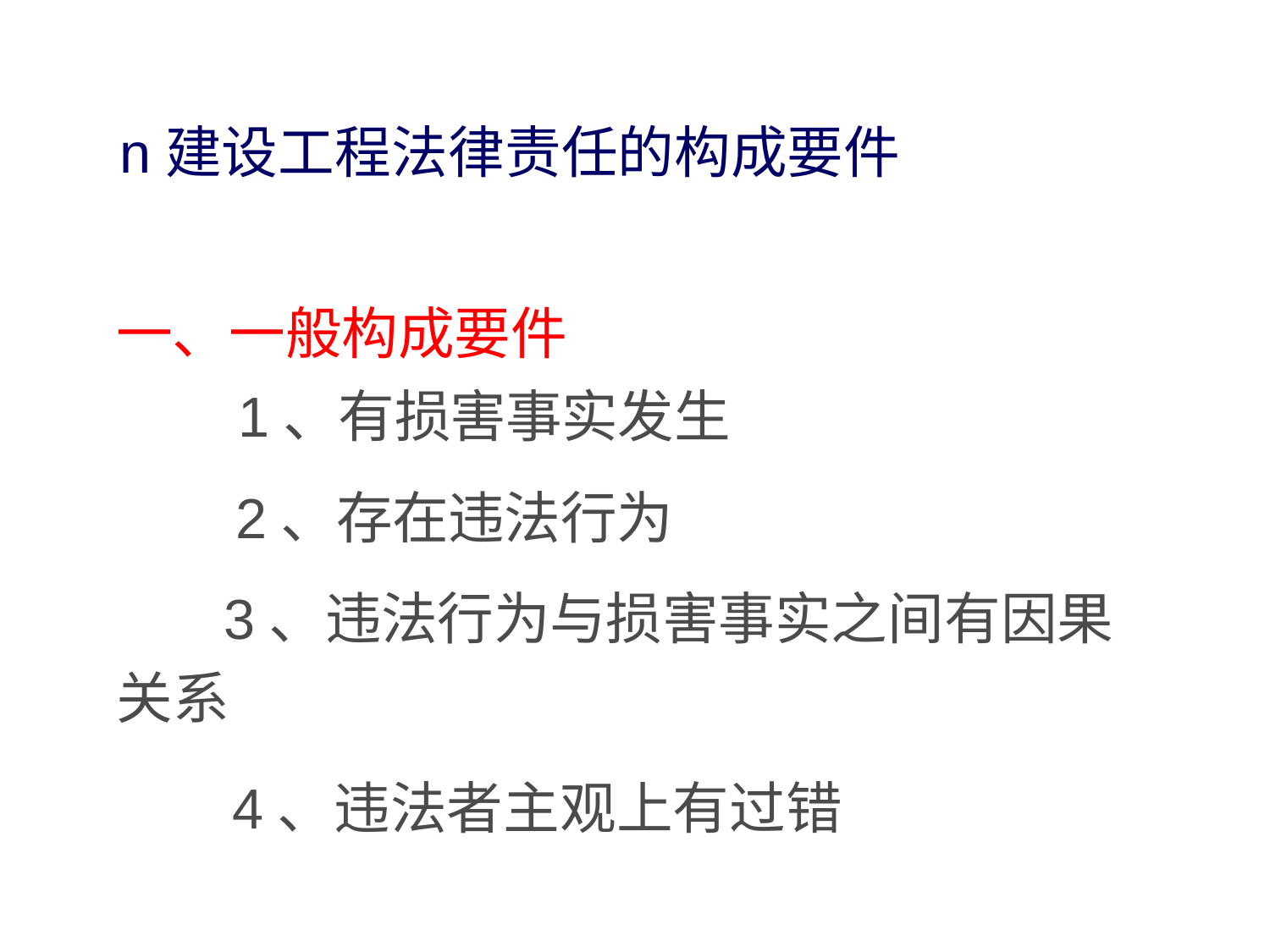

n建设工程法律责任的构成要件

一、一般构成要件
1、有损害事实发生
2、存在违法行为
3、违法行为与损害事实之间有因果
关系

4、违法者主观上有过错